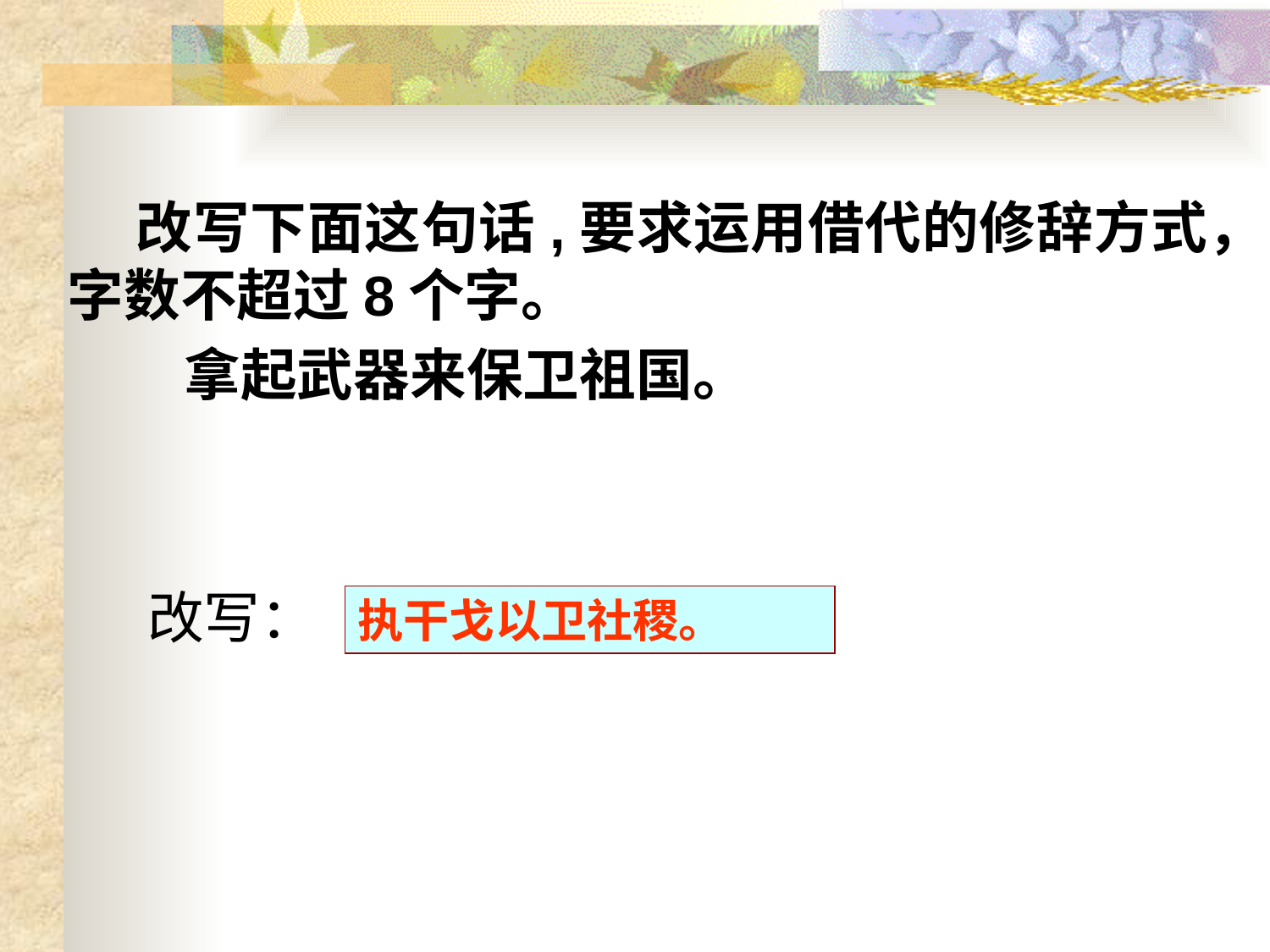

改写下面这句话,要求运用借代的修辞方式，字数不超过8个字。
        拿起武器来保卫祖国。

改写：
执干戈以卫社稷。